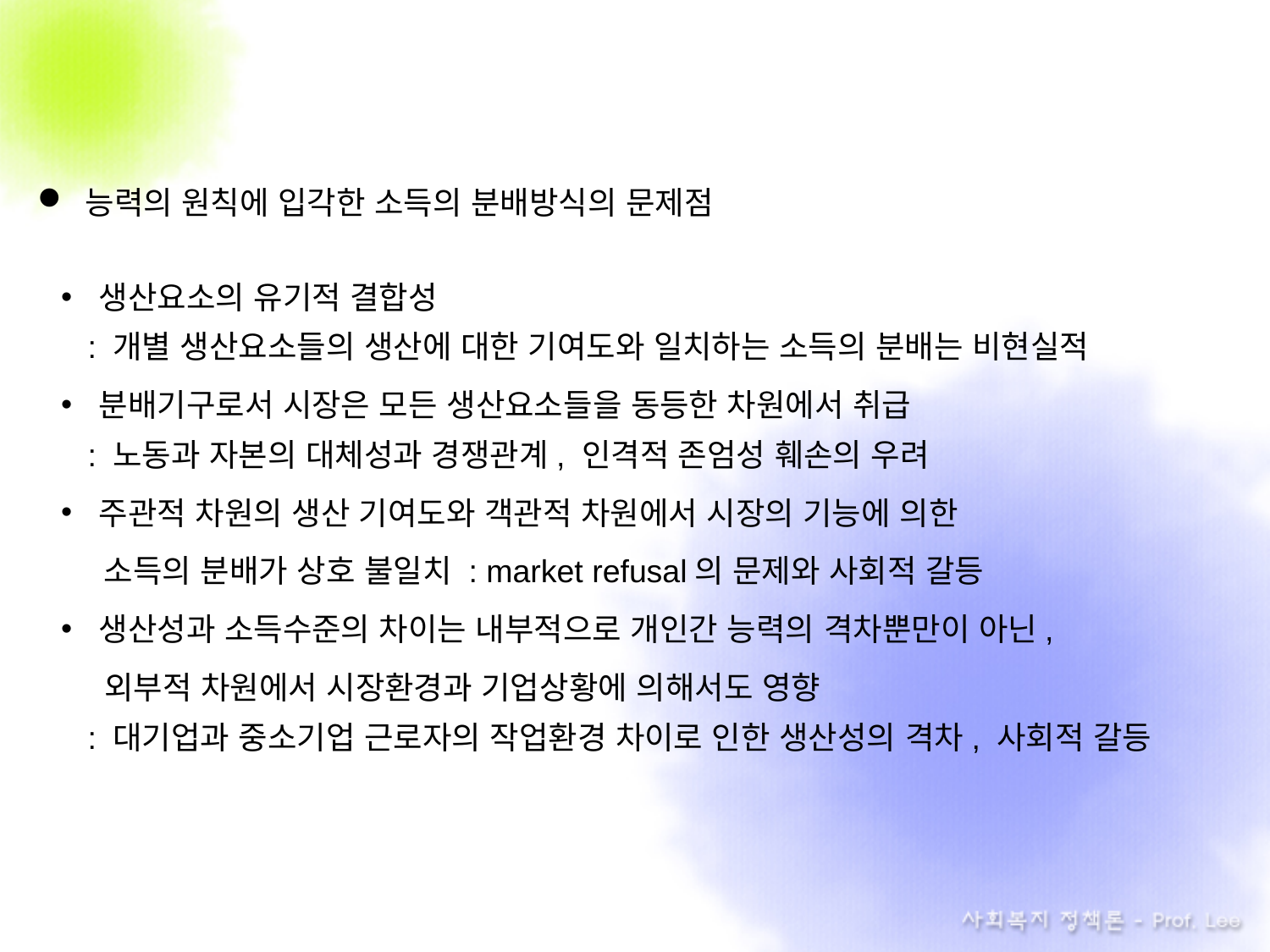

능력의 원칙에 입각한 소득의 분배방식의 문제점

생산요소의 유기적 결합성
   : 개별 생산요소들의 생산에 대한 기여도와 일치하는 소득의 분배는 비현실적
분배기구로서 시장은 모든 생산요소들을 동등한 차원에서 취급
   : 노동과 자본의 대체성과 경쟁관계, 인격적 존엄성 훼손의 우려
주관적 차원의 생산 기여도와 객관적 차원에서 시장의 기능에 의한
 .  소득의 분배가 상호 불일치 : market refusal의 문제와 사회적 갈등
생산성과 소득수준의 차이는 내부적으로 개인간 능력의 격차뿐만이 아닌,
  . 외부적 차원에서 시장환경과 기업상황에 의해서도 영향
   : 대기업과 중소기업 근로자의 작업환경 차이로 인한 생산성의 격차, 사회적 갈등